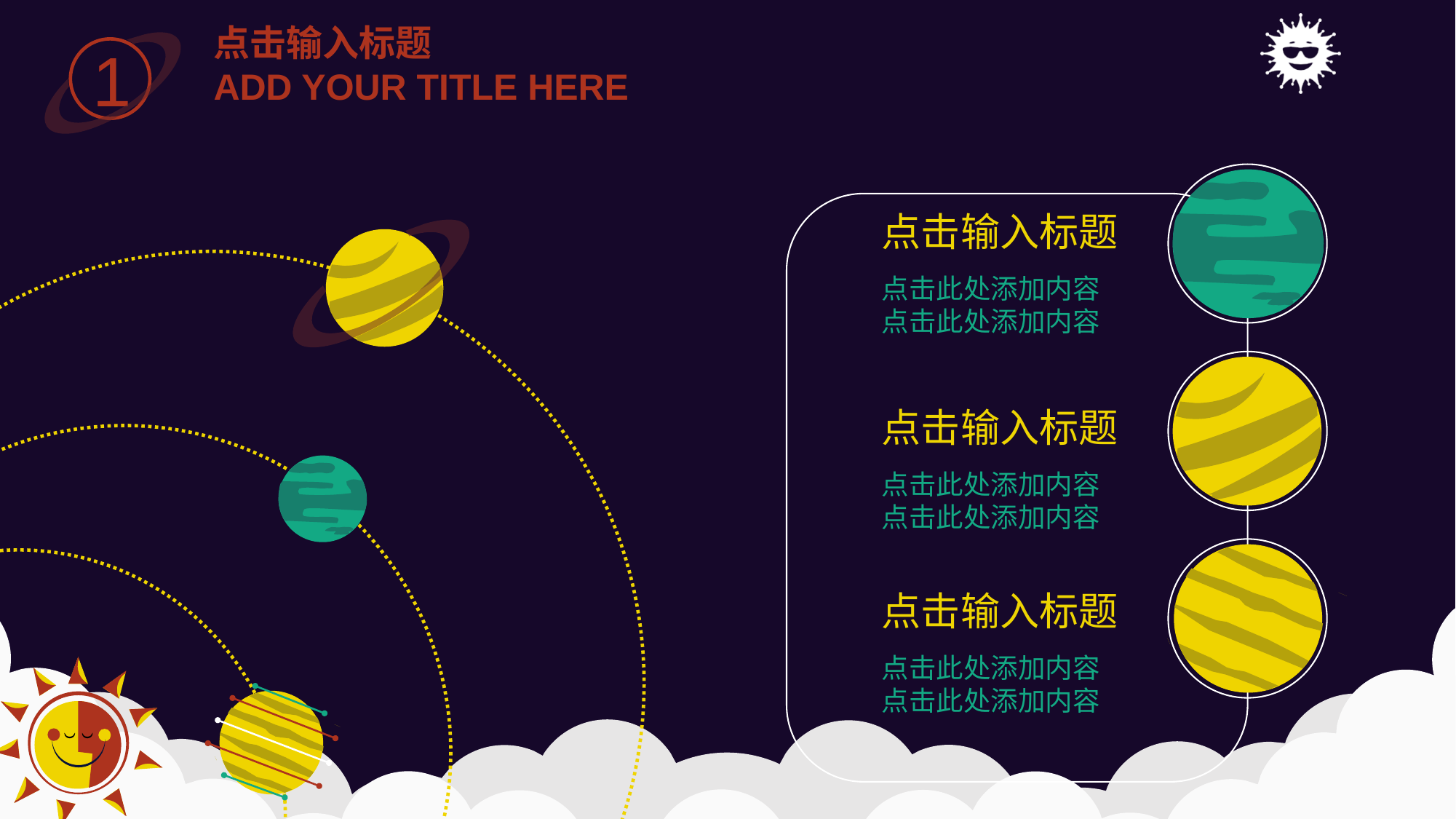

点击输入标题
ADD YOUR TITLE HERE
1

点击输入标题

点击此处添加内容
点击此处添加内容

点击输入标题

点击此处添加内容
点击此处添加内容

点击输入标题

点击此处添加内容
点击此处添加内容